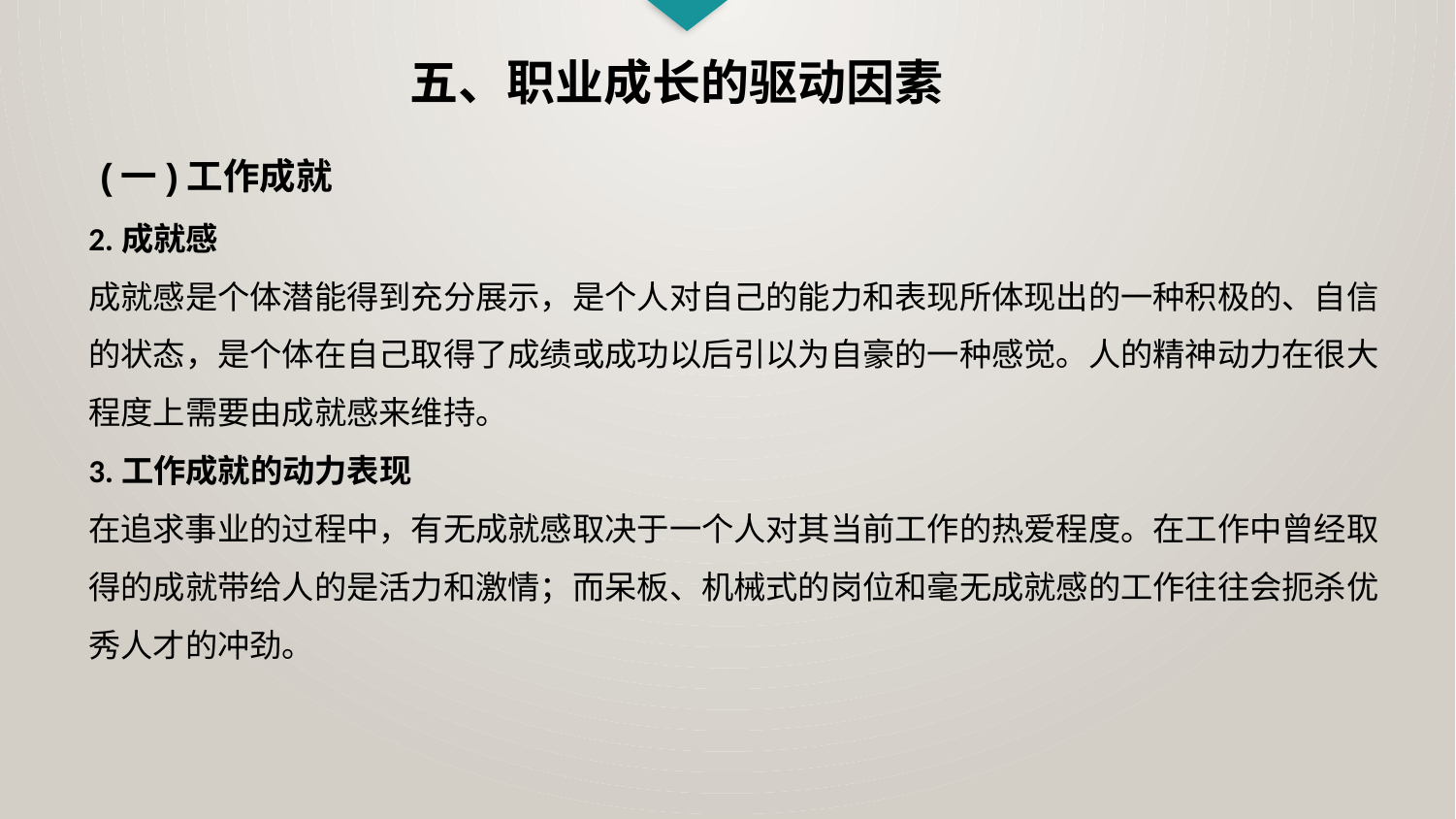

五、职业成长的驱动因素
(一)工作成就
2.成就感
成就感是个体潜能得到充分展示，是个人对自己的能力和表现所体现出的一种积极的、自信的状态，是个体在自己取得了成绩或成功以后引以为自豪的一种感觉。人的精神动力在很大程度上需要由成就感来维持。
3.工作成就的动力表现
在追求事业的过程中，有无成就感取决于一个人对其当前工作的热爱程度。在工作中曾经取得的成就带给人的是活力和激情；而呆板、机械式的岗位和毫无成就感的工作往往会扼杀优秀人才的冲劲。
57